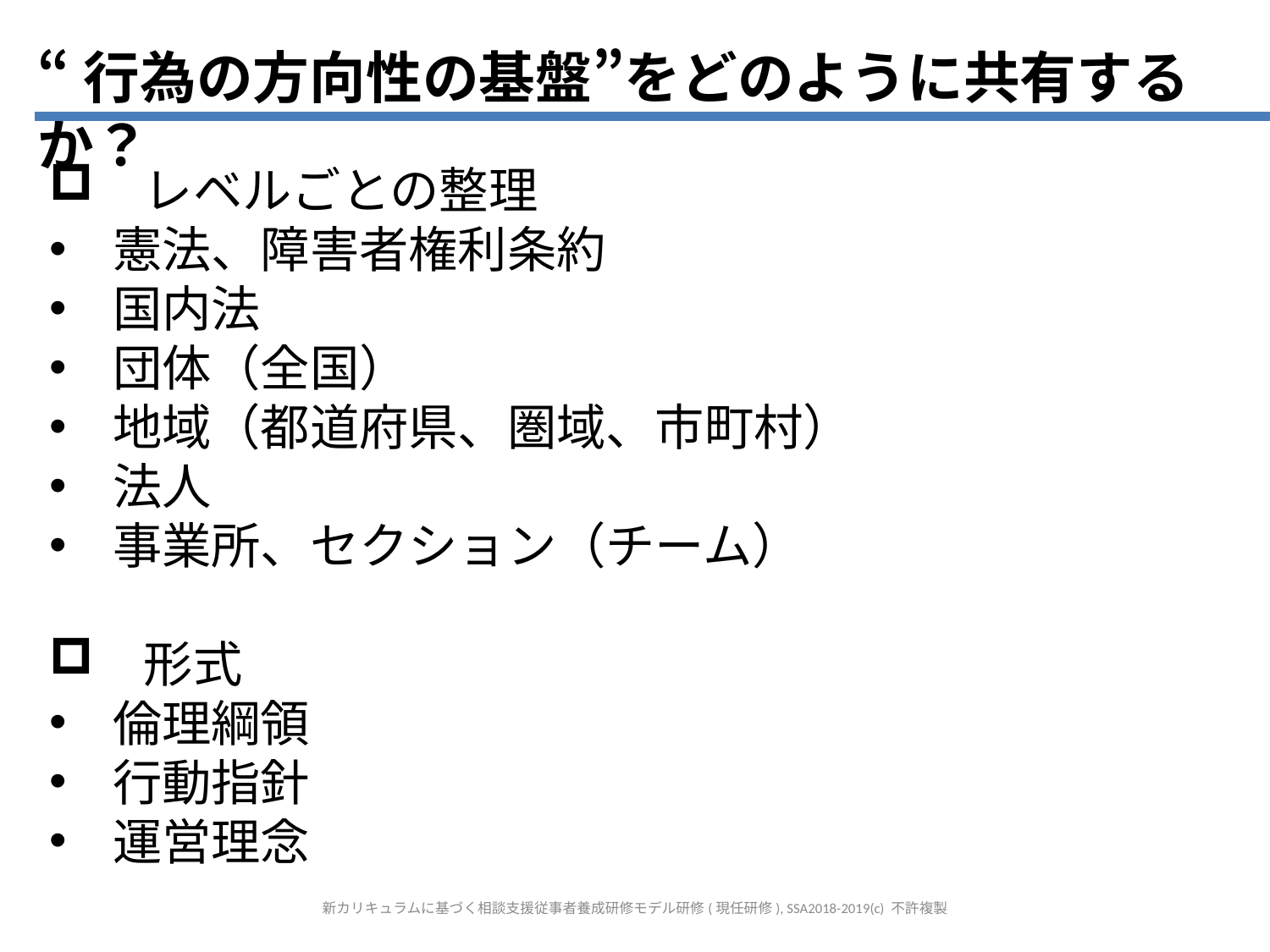

“行為の方向性の基盤”をどのように共有するか？
　レベルごとの整理
憲法、障害者権利条約
国内法
団体（全国）
地域（都道府県、圏域、市町村）
法人
事業所、セクション（チーム）

　形式
倫理綱領
行動指針
運営理念
新カリキュラムに基づく相談支援従事者養成研修モデル研修(現任研修), SSA2018-2019(c) 不許複製